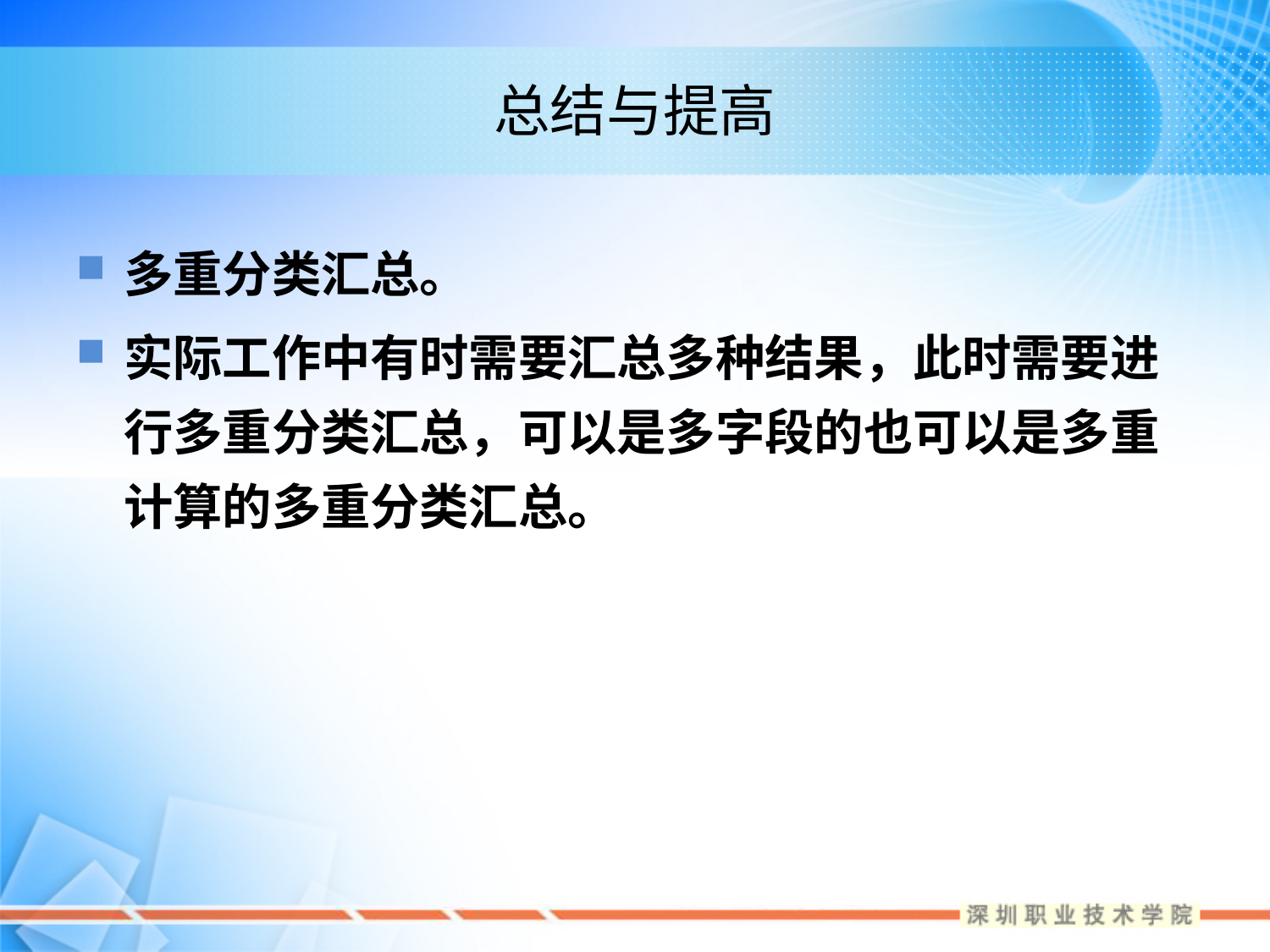

# 总结与提高
多重分类汇总。
实际工作中有时需要汇总多种结果，此时需要进行多重分类汇总，可以是多字段的也可以是多重计算的多重分类汇总。